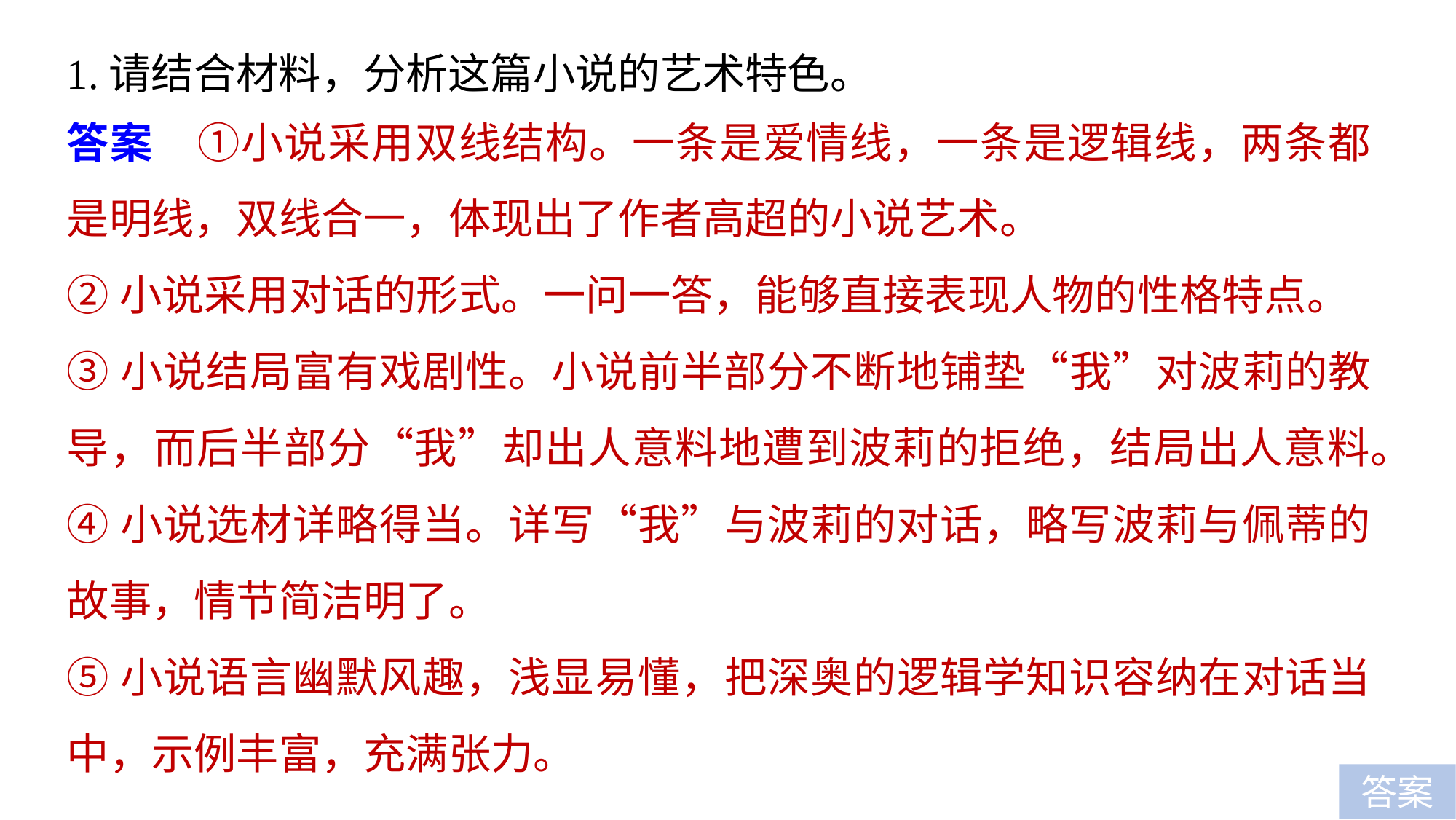

1.请结合材料，分析这篇小说的艺术特色。
答案　①小说采用双线结构。一条是爱情线，一条是逻辑线，两条都是明线，双线合一，体现出了作者高超的小说艺术。
②小说采用对话的形式。一问一答，能够直接表现人物的性格特点。
③小说结局富有戏剧性。小说前半部分不断地铺垫“我”对波莉的教导，而后半部分“我”却出人意料地遭到波莉的拒绝，结局出人意料。
④小说选材详略得当。详写“我”与波莉的对话，略写波莉与佩蒂的故事，情节简洁明了。
⑤小说语言幽默风趣，浅显易懂，把深奥的逻辑学知识容纳在对话当中，示例丰富，充满张力。
答案